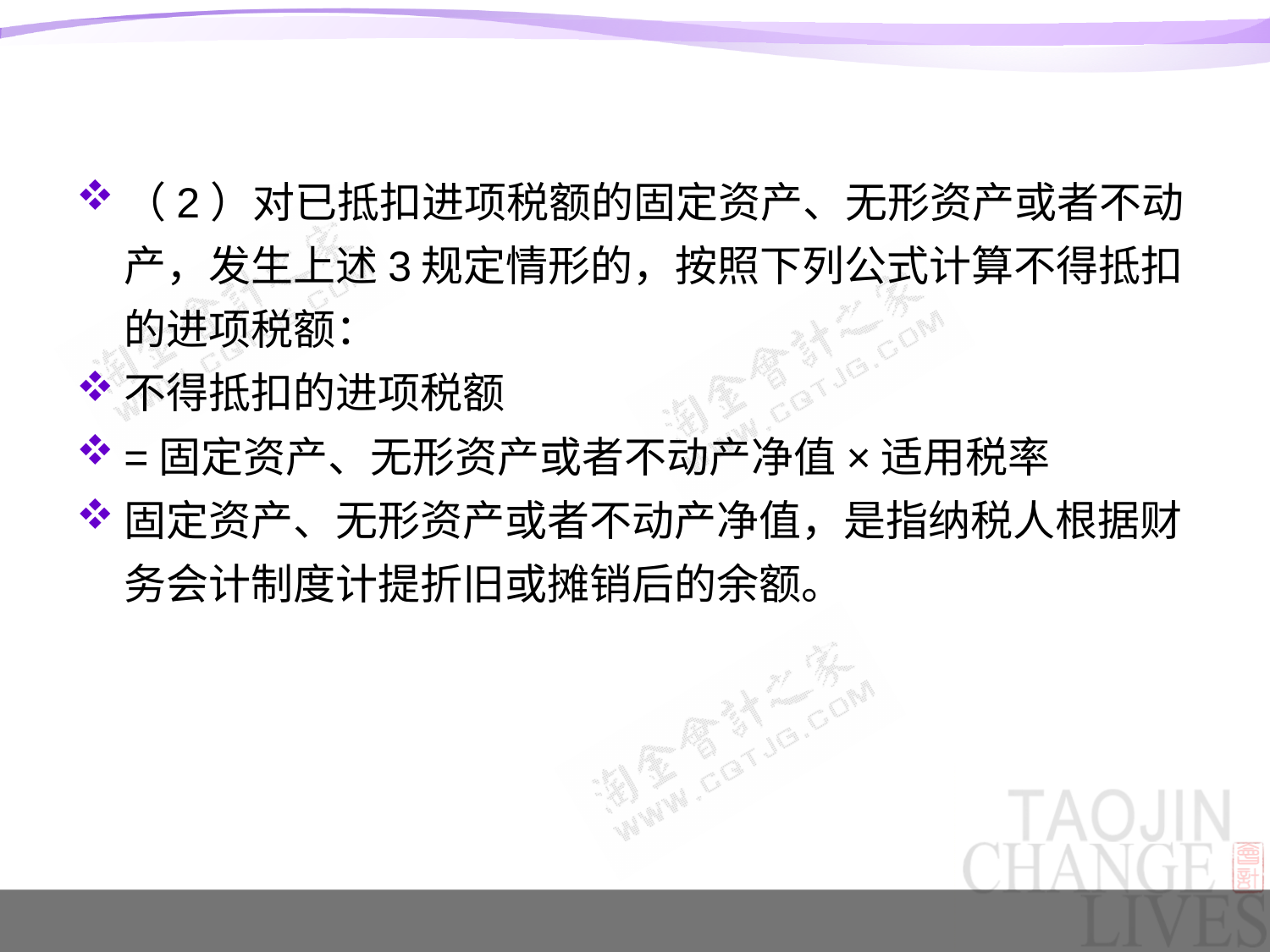

#
（2）对已抵扣进项税额的固定资产、无形资产或者不动产，发生上述3规定情形的，按照下列公式计算不得抵扣的进项税额：
不得抵扣的进项税额
=固定资产、无形资产或者不动产净值×适用税率
固定资产、无形资产或者不动产净值，是指纳税人根据财务会计制度计提折旧或摊销后的余额。